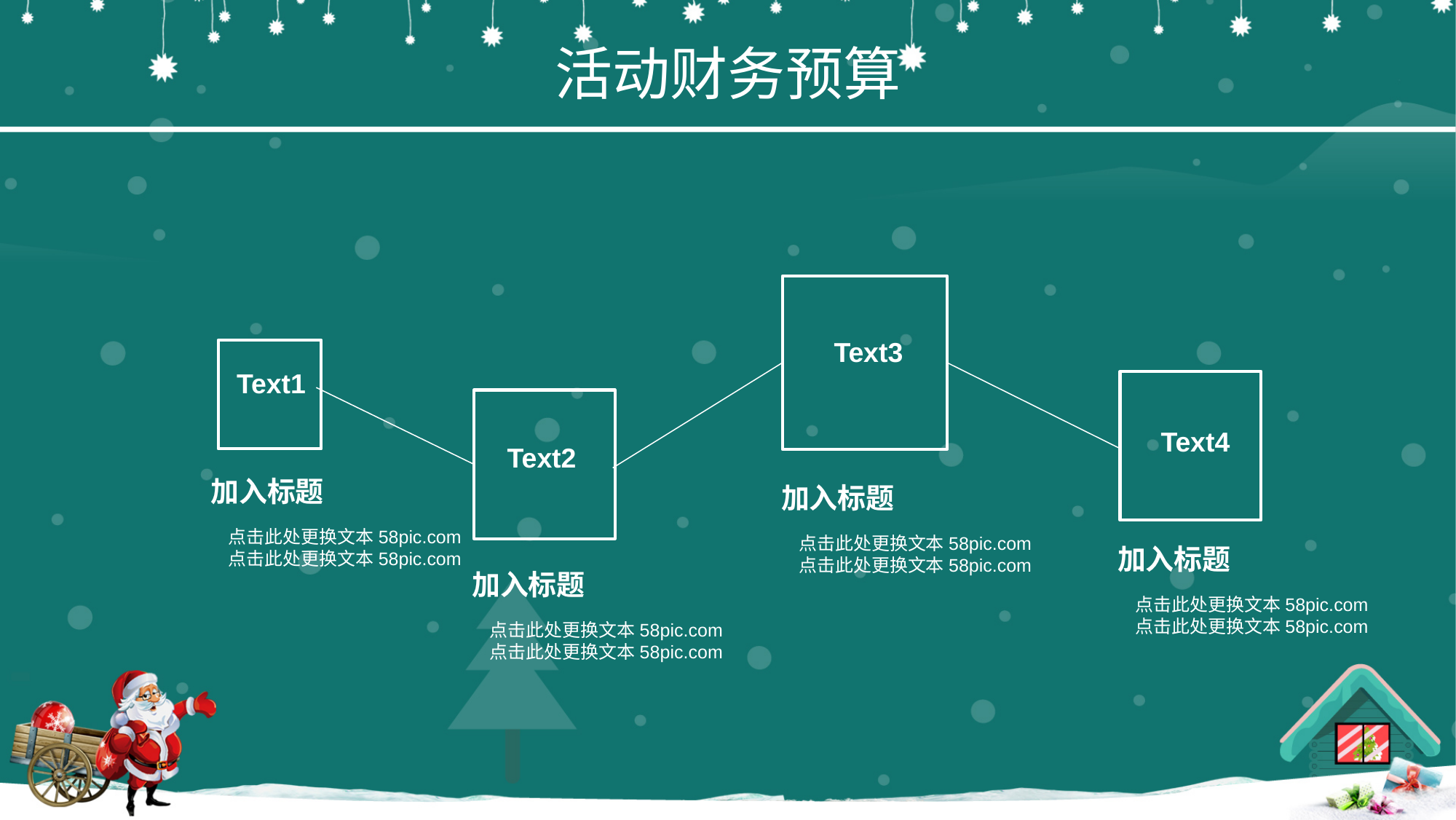

活动财务预算

Text3

Text1

Text4
Text2
加入标题
点击此处更换文本58pic.com点击此处更换文本58pic.com
加入标题
点击此处更换文本58pic.com点击此处更换文本58pic.com
加入标题
点击此处更换文本58pic.com点击此处更换文本58pic.com
加入标题
点击此处更换文本58pic.com点击此处更换文本58pic.com